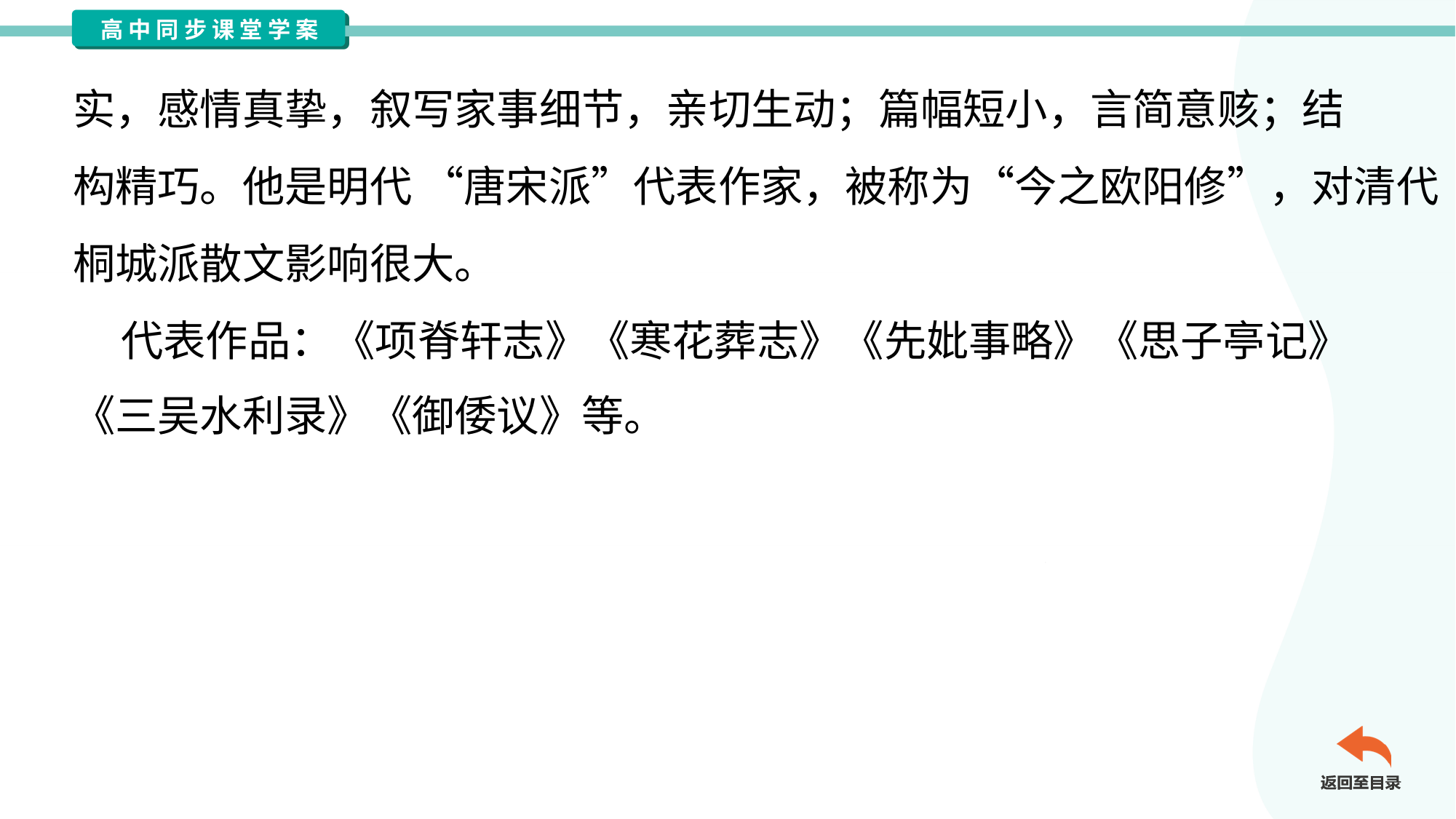

实，感情真挚，叙写家事细节，亲切生动；篇幅短小，言简意赅；结
构精巧。他是明代 “唐宋派”代表作家，被称为“今之欧阳修”，对清代
桐城派散文影响很大。
    代表作品：《项脊轩志》《寒花葬志》《先妣事略》《思子亭记》
《三吴水利录》《御倭议》等。#1.2